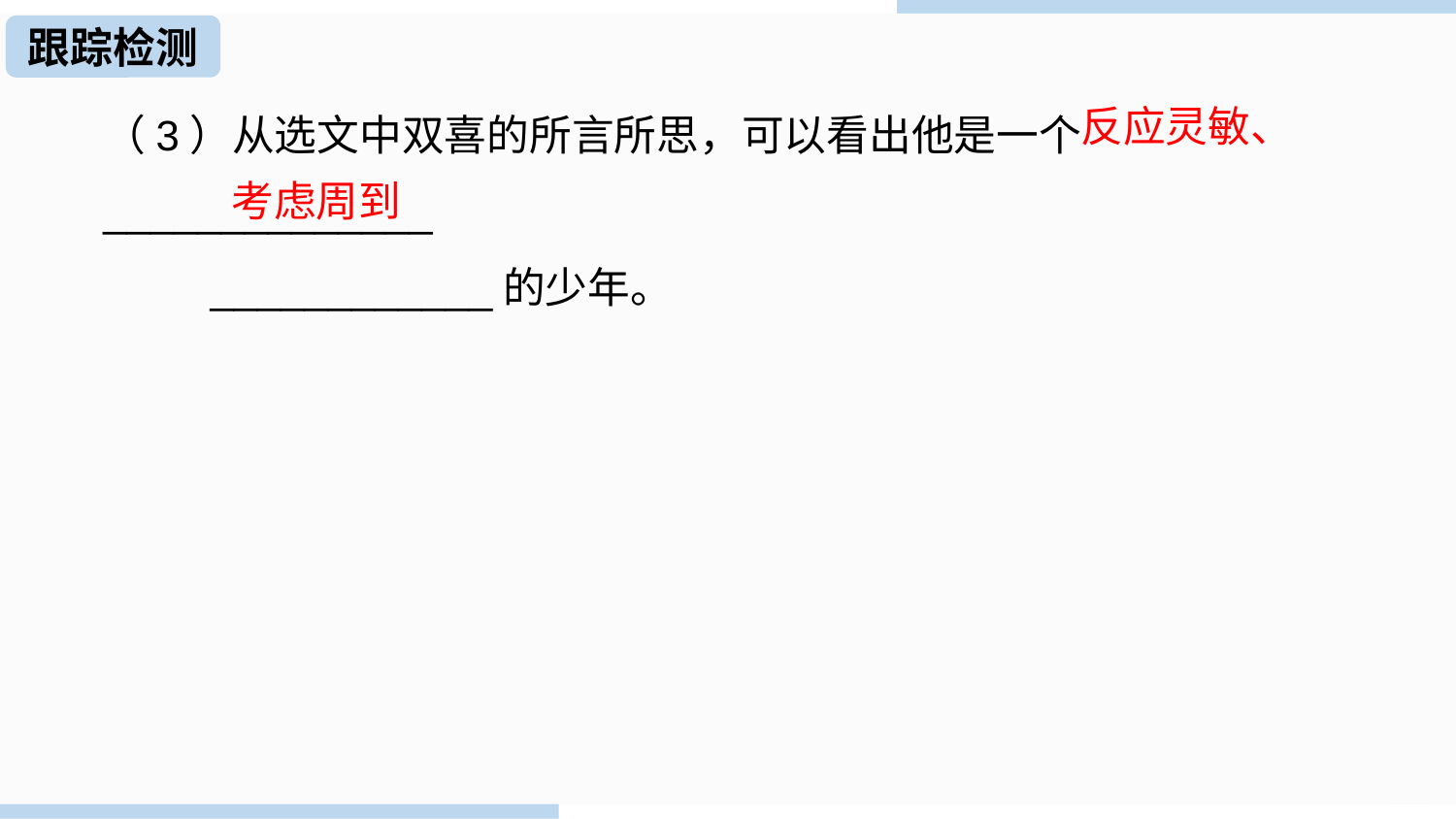

跟踪检测
（3）从选文中双喜的所言所思，可以看出他是一个______________
         ____________的少年。

反应灵敏、
考虑周到